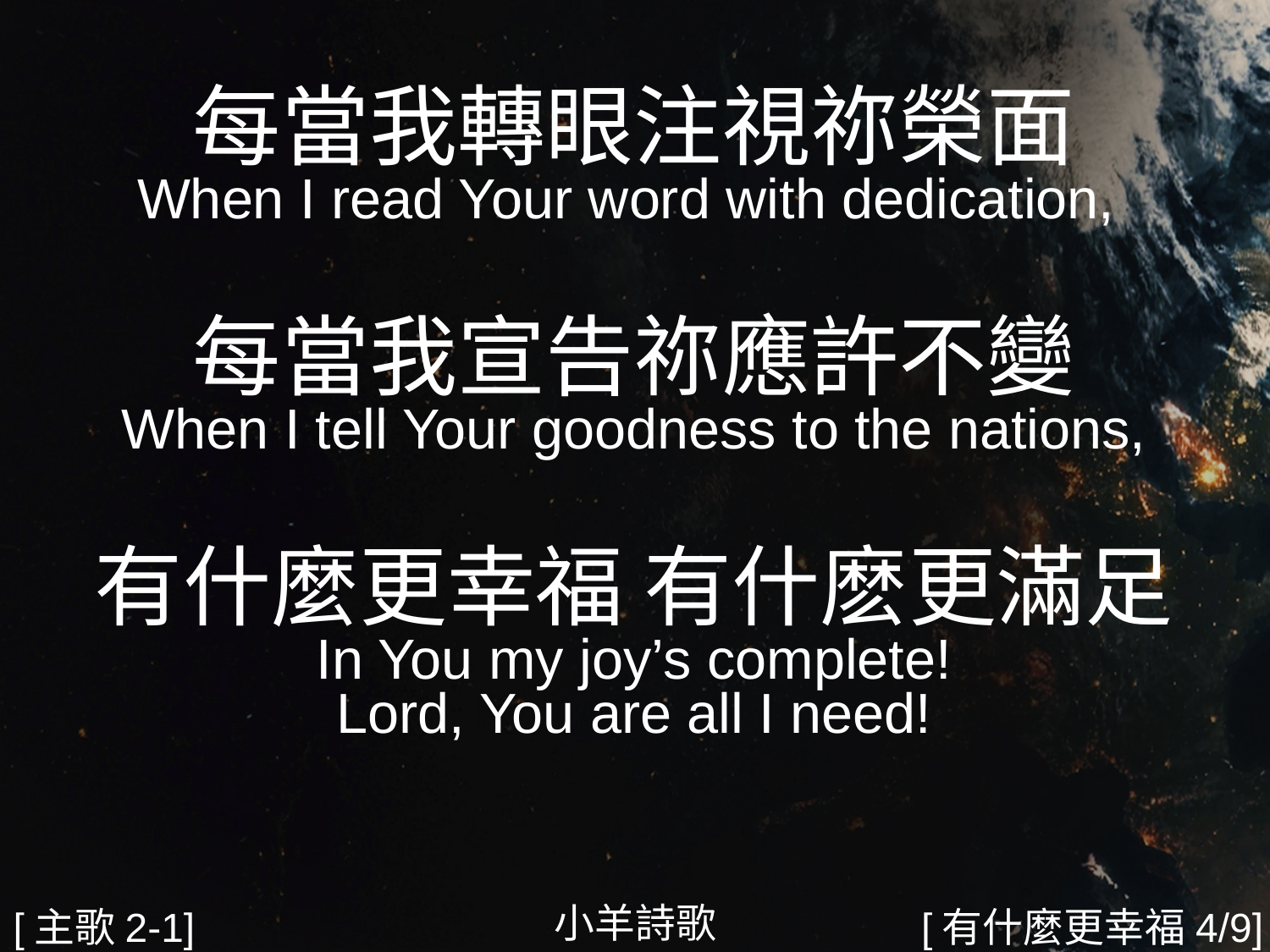

每當我轉眼注視祢榮面
When I read Your word with dedication,

每當我宣告祢應許不變
When I tell Your goodness to the nations,

有什麼更幸福 有什麽更滿足
In You my joy’s complete!
Lord, You are all I need!

#

小羊詩歌
[主歌2-1]
[有什麼更幸福4/9]